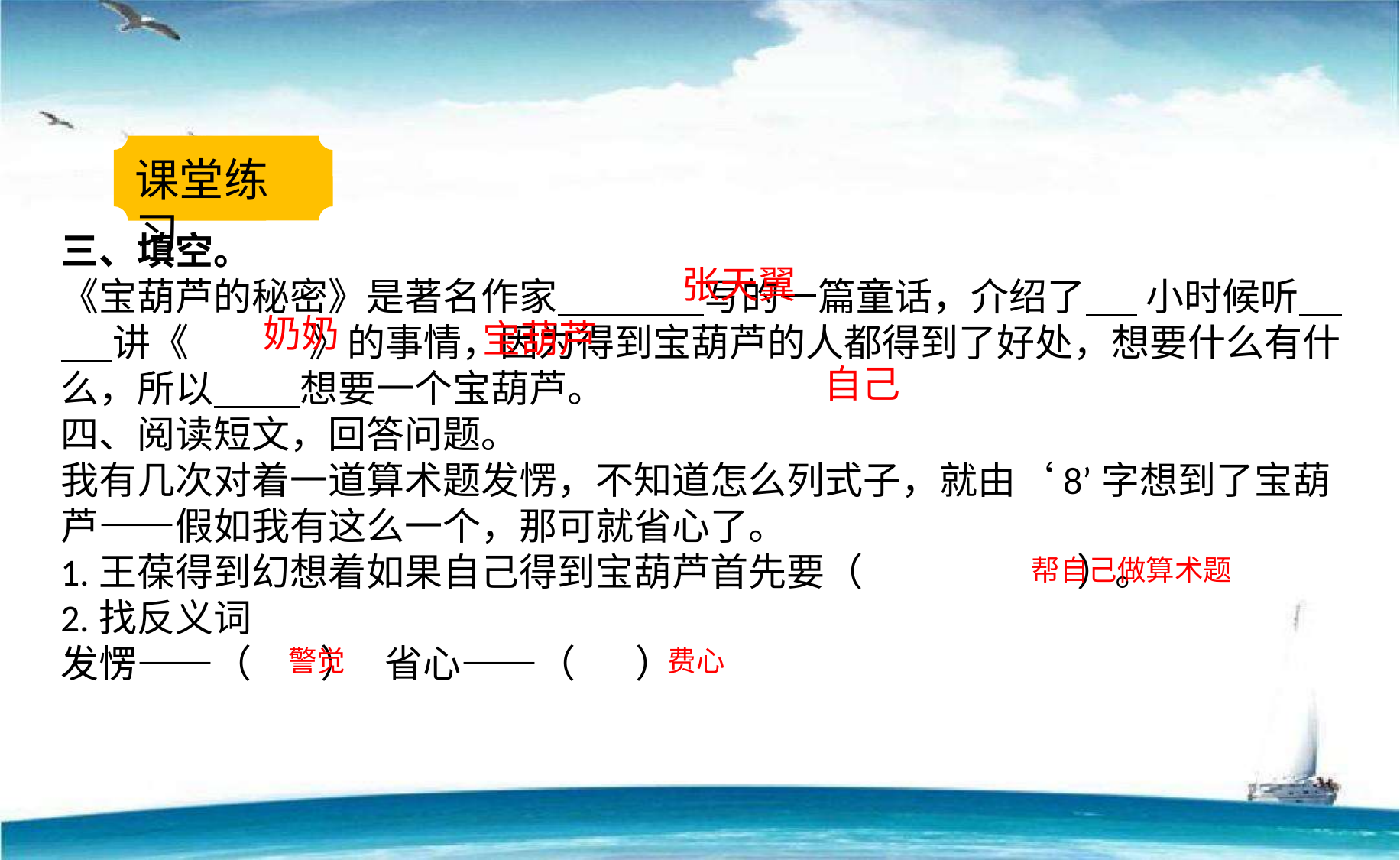

课堂练习
三、填空。
《宝葫芦的秘密》是著名作家                 写的一篇童话，介绍了       小时候听            讲《              》的事情，因为得到宝葫芦的人都得到了好处，想要什么有什么，所以          想要一个宝葫芦。
四、阅读短文，回答问题。
我有几次对着一道算术题发愣，不知道怎么列式子，就由‘8’字想到了宝葫芦——假如我有这么一个，那可就省心了。
1.王葆得到幻想着如果自己得到宝葫芦首先要（                         ）。
2.找反义词
发愣——（        ）   省心——（       ）
张天翼
奶奶
宝葫芦
自己
帮自己做算术题
警觉
费心